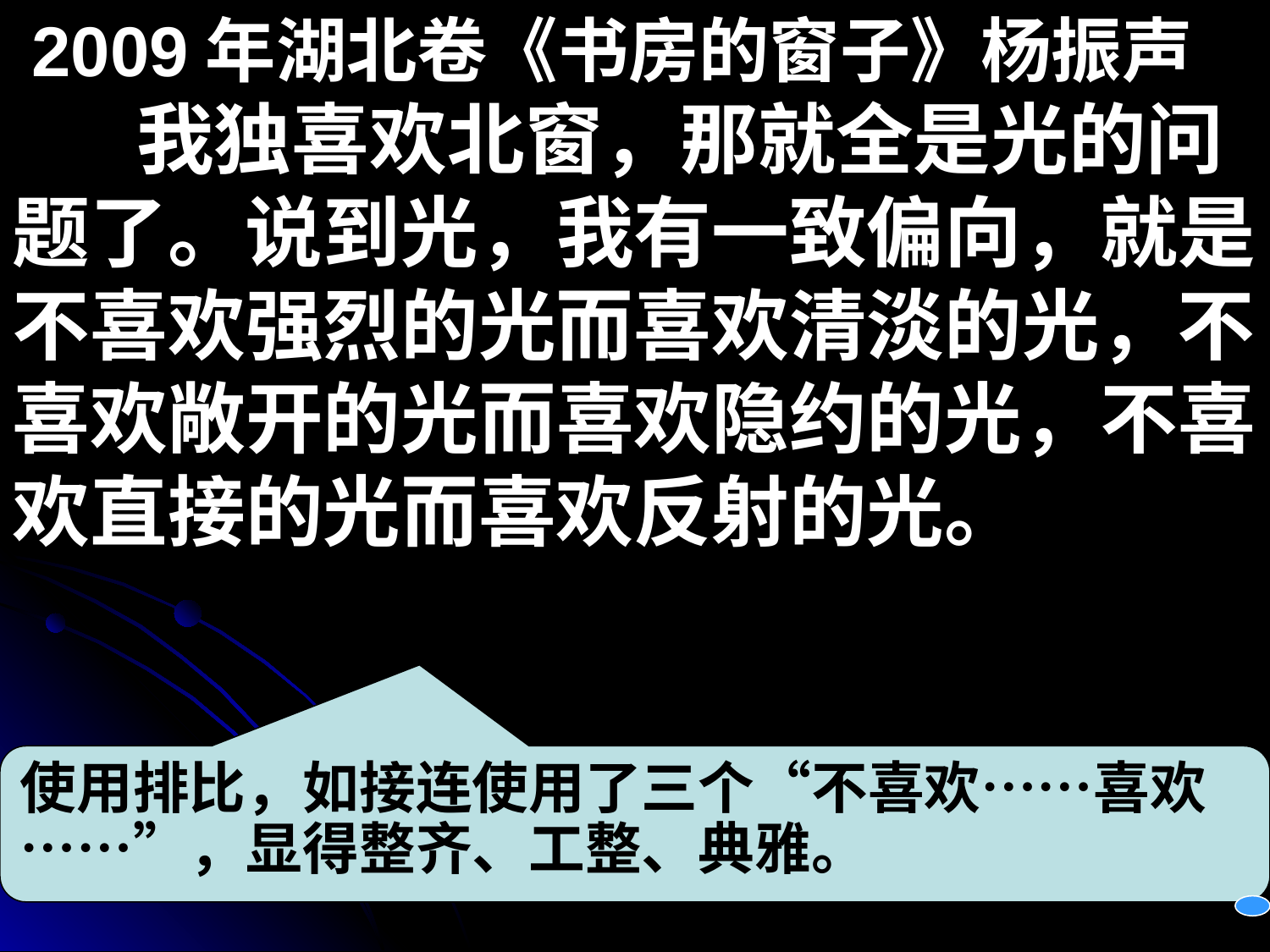

2009年湖北卷《书房的窗子》杨振声
      我独喜欢北窗，那就全是光的问题了。说到光，我有一致偏向，就是不喜欢强烈的光而喜欢清淡的光，不喜欢敞开的光而喜欢隐约的光，不喜欢直接的光而喜欢反射的光。
使用排比，如接连使用了三个“不喜欢……喜欢……”，显得整齐、工整、典雅。